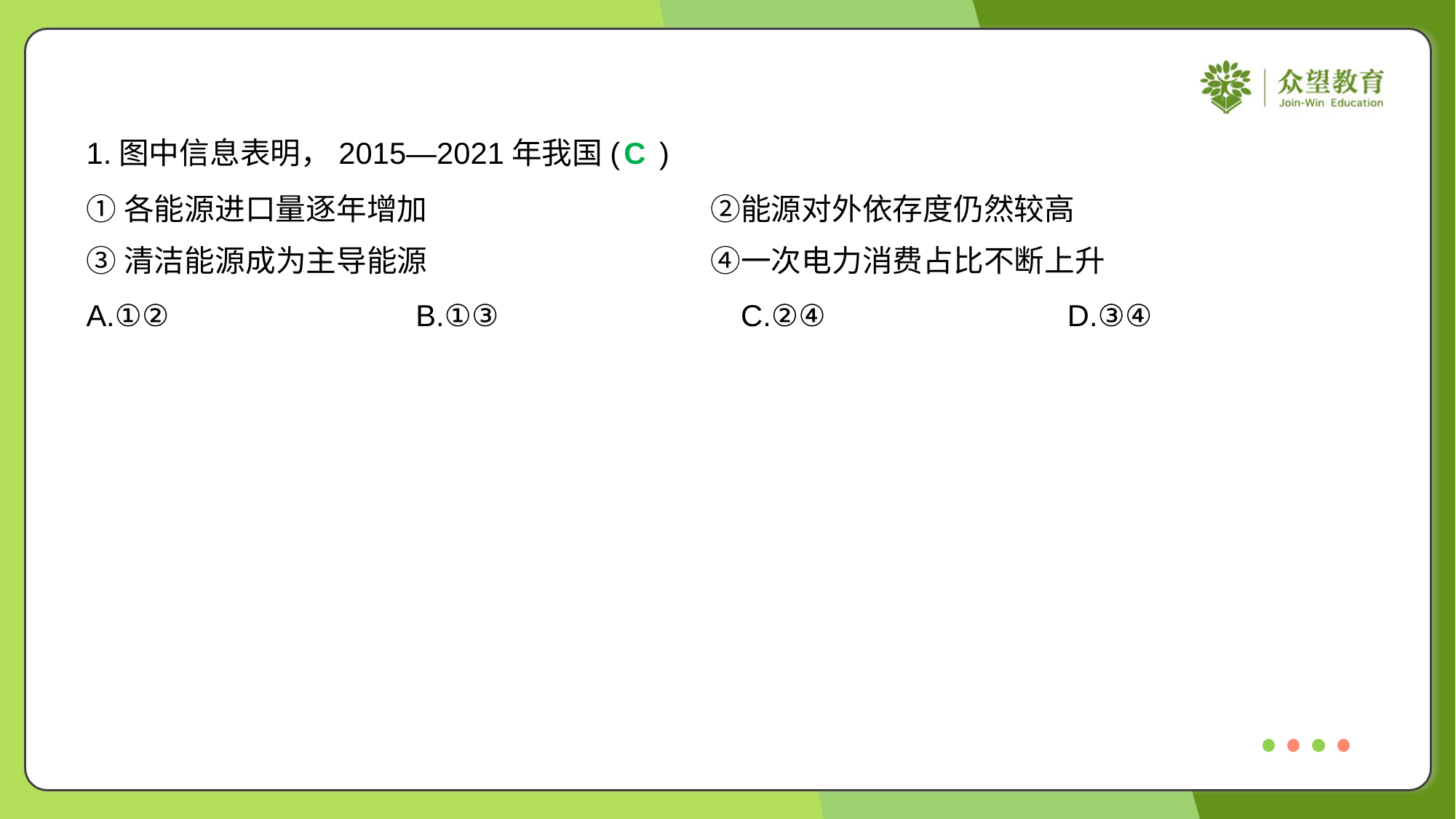

1.图中信息表明，2015—2021年我国(     )
C
①各能源进口量逐年增加	②能源对外依存度仍然较高
③清洁能源成为主导能源	④一次电力消费占比不断上升
A.①②	B.①③	C.②④	D.③④